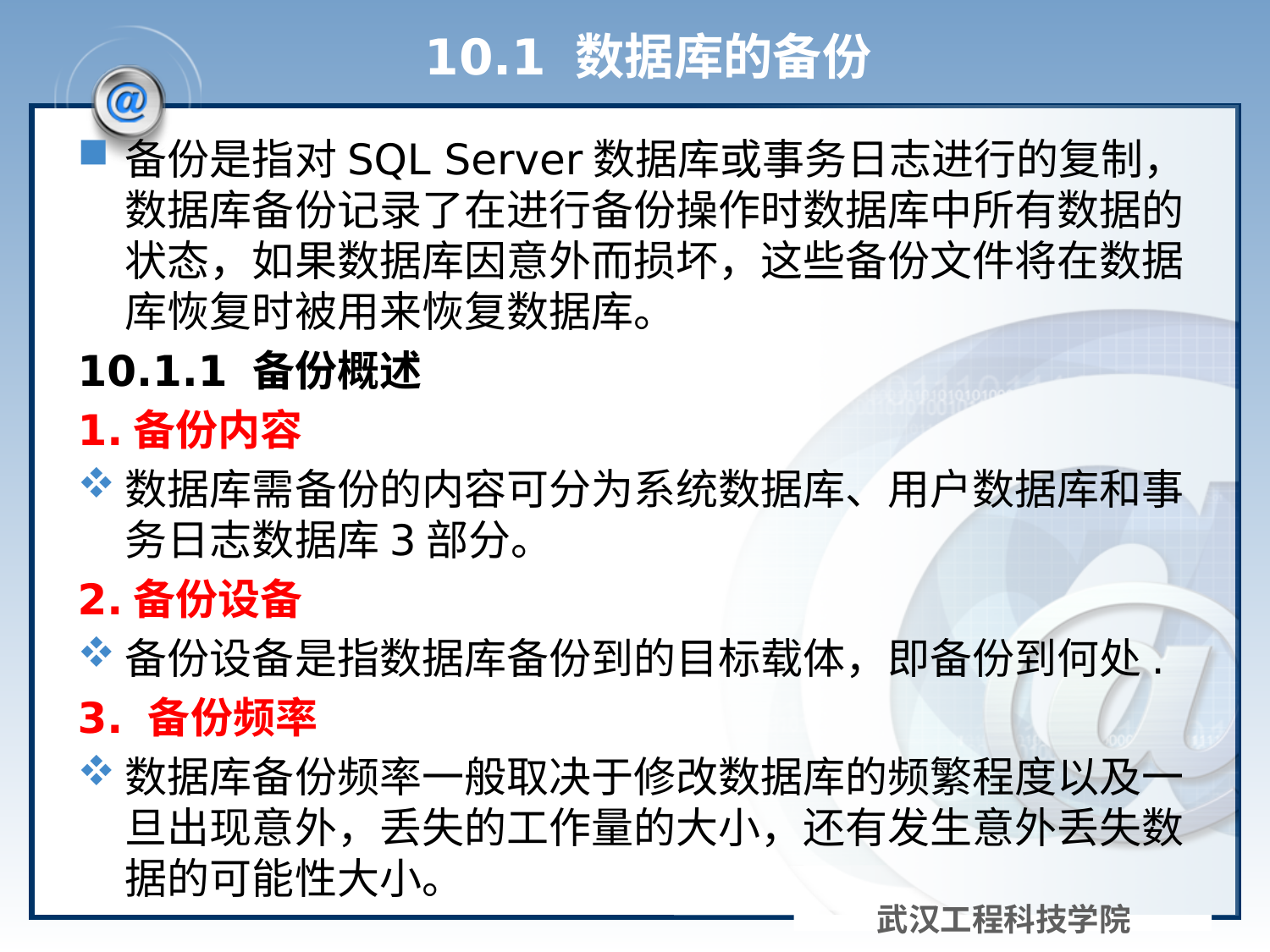

# 10.1 数据库的备份
备份是指对SQL Server数据库或事务日志进行的复制，数据库备份记录了在进行备份操作时数据库中所有数据的状态，如果数据库因意外而损坏，这些备份文件将在数据库恢复时被用来恢复数据库。
10.1.1 备份概述
1.备份内容
数据库需备份的内容可分为系统数据库、用户数据库和事务日志数据库3部分。
2.备份设备
备份设备是指数据库备份到的目标载体，即备份到何处.
3. 备份频率
数据库备份频率一般取决于修改数据库的频繁程度以及一旦出现意外，丢失的工作量的大小，还有发生意外丢失数据的可能性大小。

武汉工程科技学院